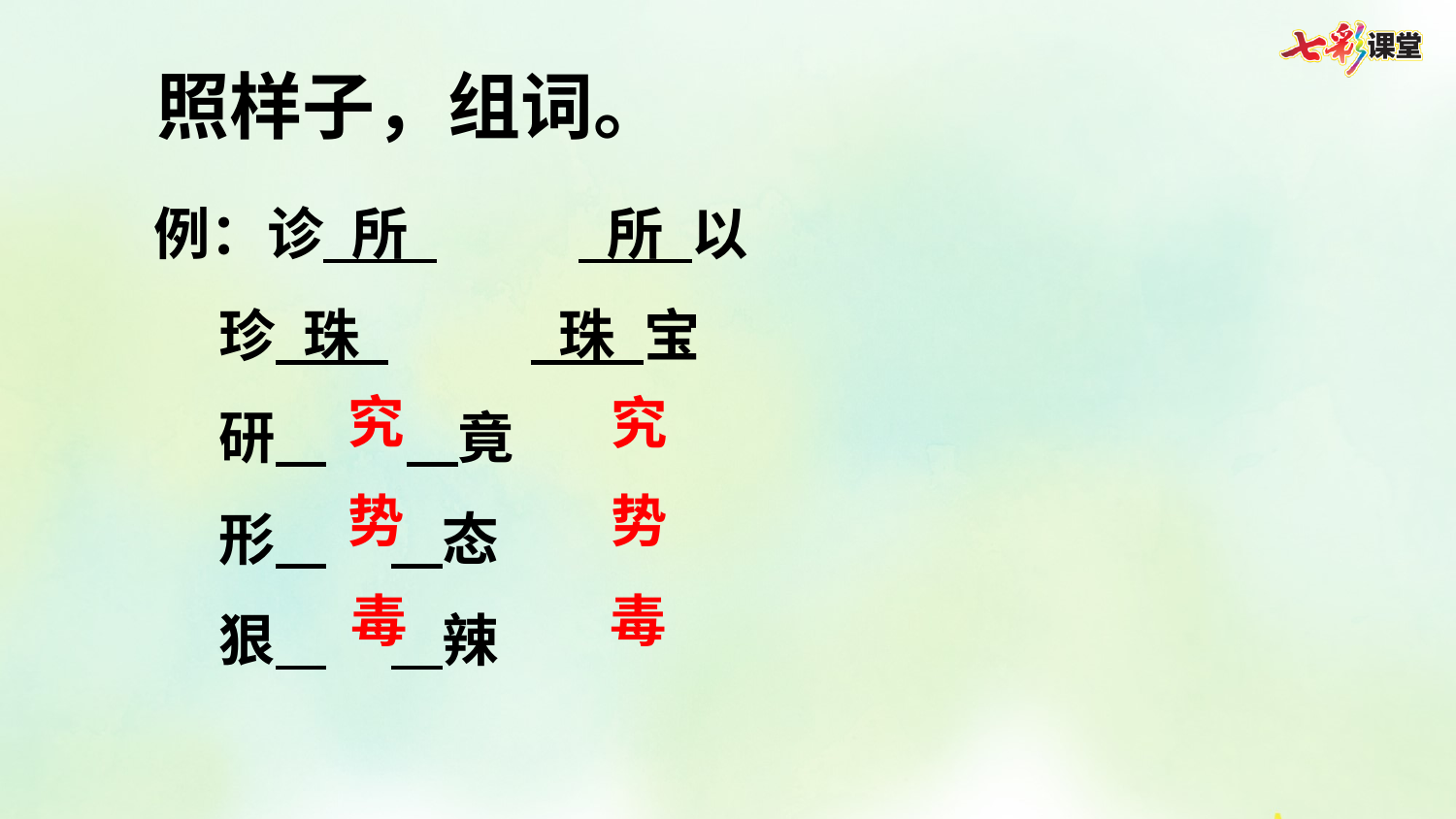

照样子，组词。
例：诊 所       所 以
    珍 珠       珠 宝
    研             竟
    形             态
    狠             辣
究
究
势
势
毒
毒